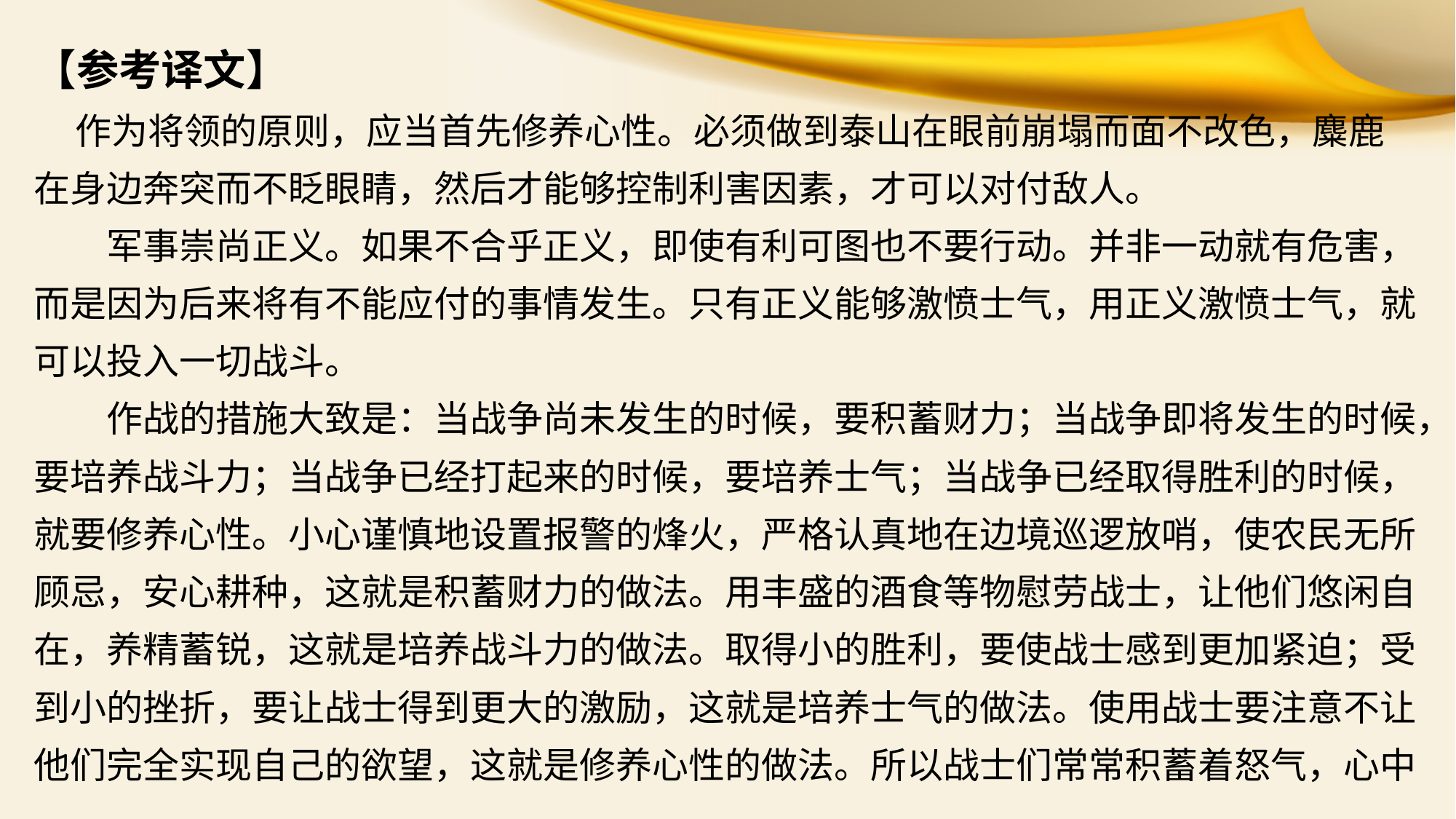

【参考译文】
    作为将领的原则，应当首先修养心性。必须做到泰山在眼前崩塌而面不改色，麋鹿在身边奔突而不眨眼睛，然后才能够控制利害因素，才可以对付敌人。
　　军事崇尚正义。如果不合乎正义，即使有利可图也不要行动。并非一动就有危害，而是因为后来将有不能应付的事情发生。只有正义能够激愤士气，用正义激愤士气，就可以投入一切战斗。
　　作战的措施大致是：当战争尚未发生的时候，要积蓄财力；当战争即将发生的时候，要培养战斗力；当战争已经打起来的时候，要培养士气；当战争已经取得胜利的时候，就要修养心性。小心谨慎地设置报警的烽火，严格认真地在边境巡逻放哨，使农民无所顾忌，安心耕种，这就是积蓄财力的做法。用丰盛的酒食等物慰劳战士，让他们悠闲自在，养精蓄锐，这就是培养战斗力的做法。取得小的胜利，要使战士感到更加紧迫；受到小的挫折，要让战士得到更大的激励，这就是培养士气的做法。使用战士要注意不让他们完全实现自己的欲望，这就是修养心性的做法。所以战士们常常积蓄着怒气，心中